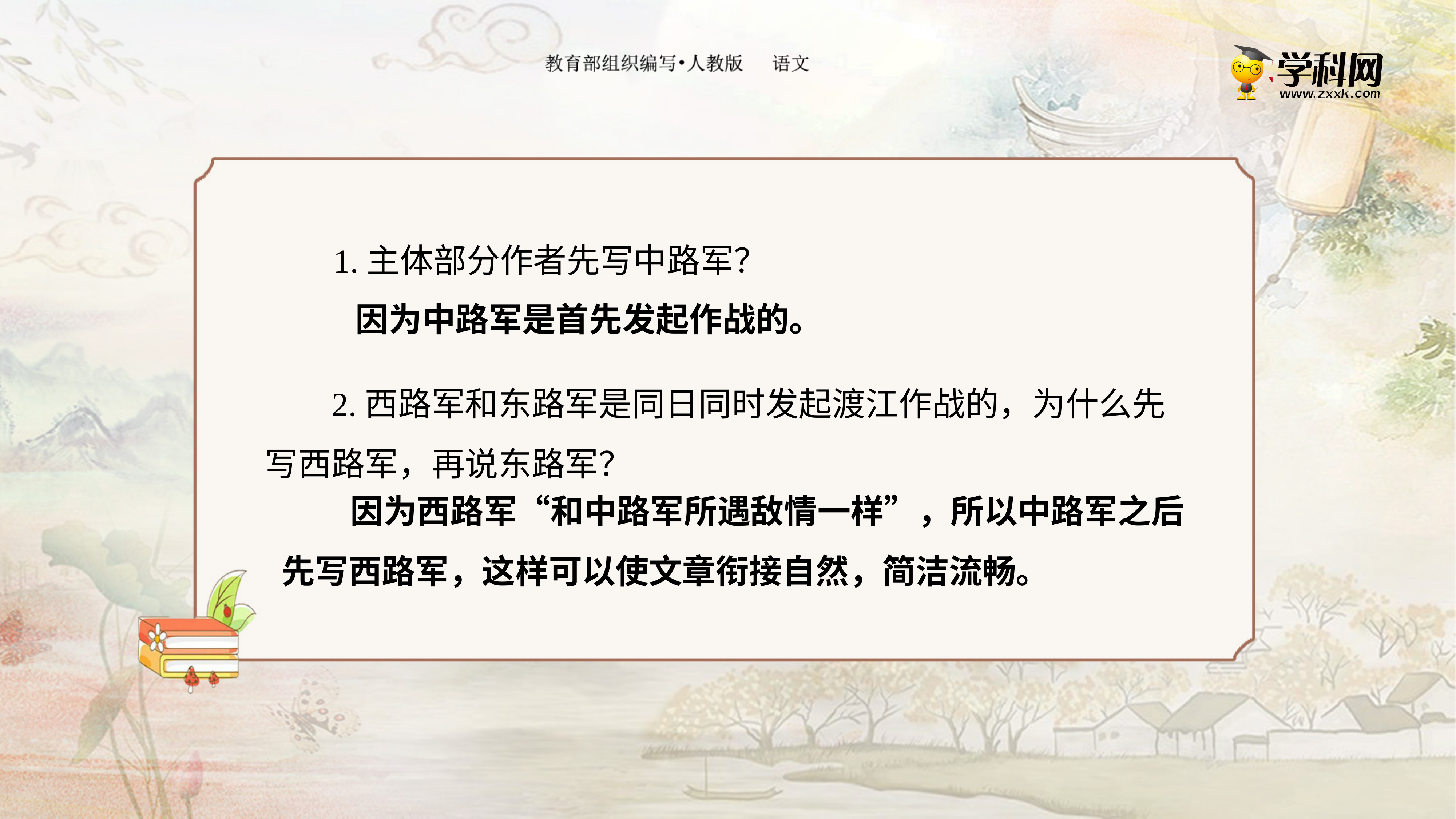

1.主体部分作者先写中路军？
因为中路军是首先发起作战的。
        2.西路军和东路军是同日同时发起渡江作战的，为什么先写西路军，再说东路军？
        因为西路军“和中路军所遇敌情一样”，所以中路军之后先写西路军，这样可以使文章衔接自然，简洁流畅。